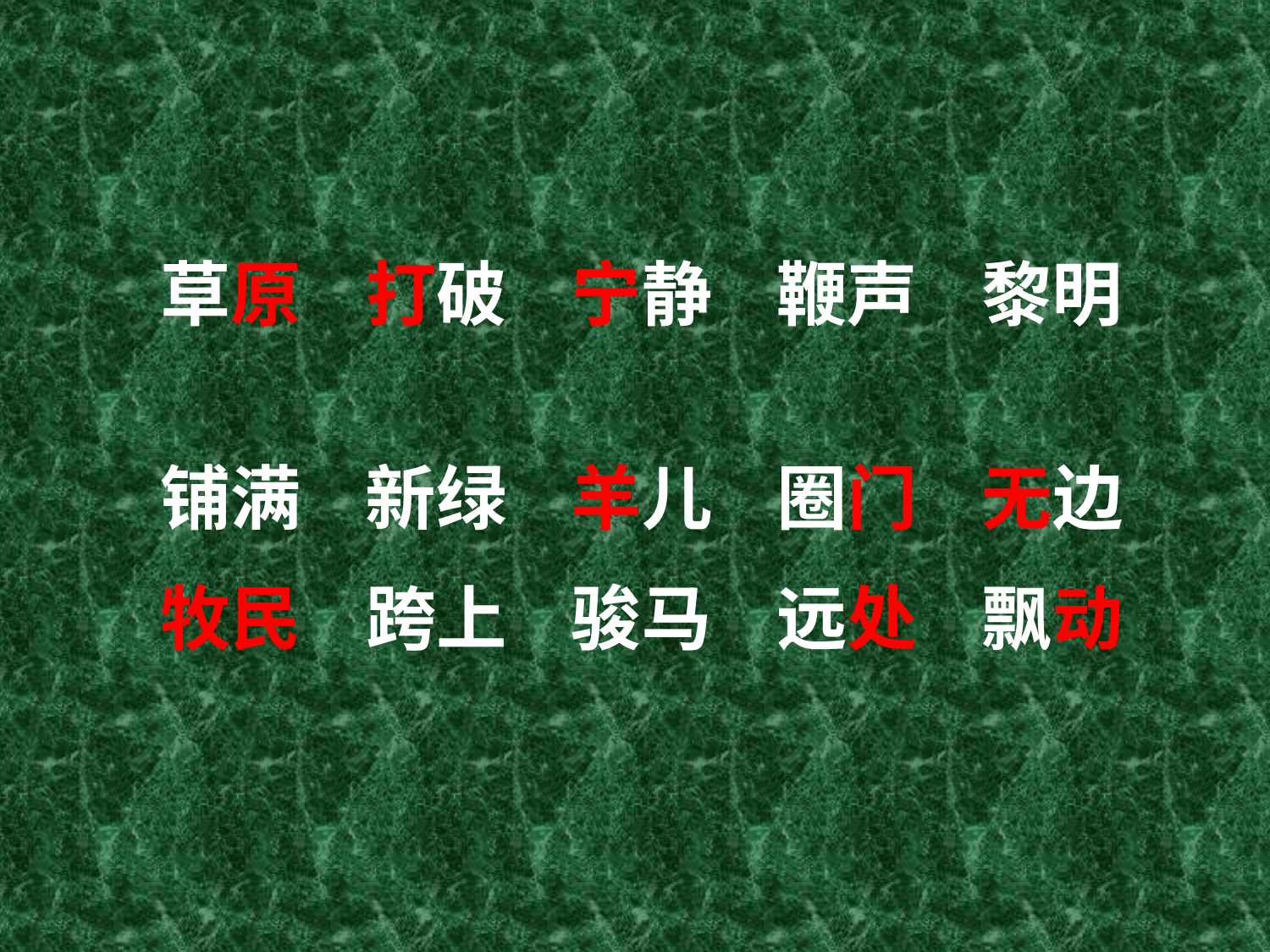

草原    打破    宁静    鞭声    黎明
铺满    新绿    羊儿    圈门    无边
牧民    跨上    骏马    远处    飘动